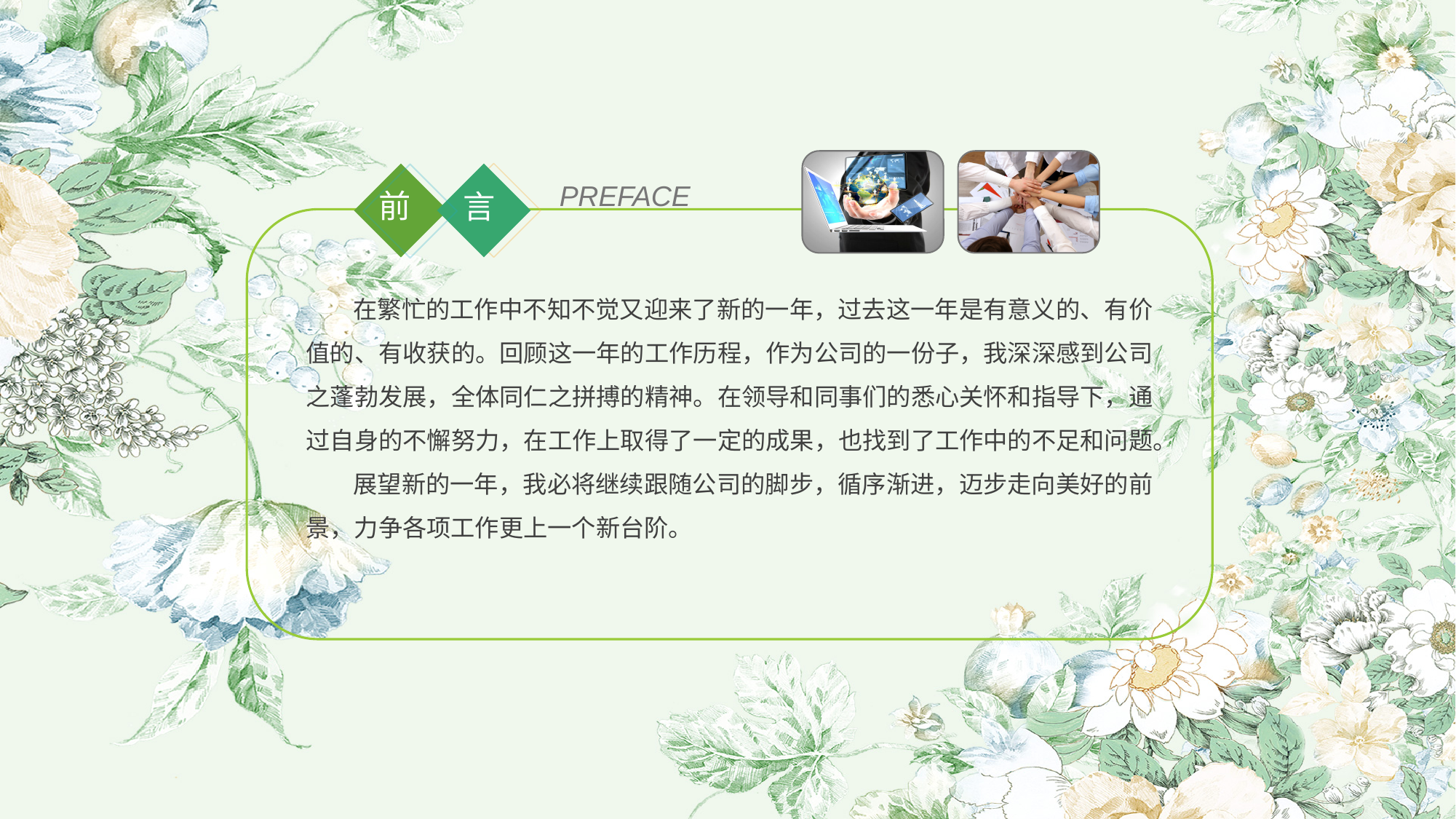

PREFACE

前

言

在繁忙的工作中不知不觉又迎来了新的一年，过去这一年是有意义的、有价值的、有收获的。回顾这一年的工作历程，作为公司的一份子，我深深感到公司之蓬勃发展，全体同仁之拼搏的精神。在领导和同事们的悉心关怀和指导下，通过自身的不懈努力，在工作上取得了一定的成果，也找到了工作中的不足和问题。
展望新的一年，我必将继续跟随公司的脚步，循序渐进，迈步走向美好的前景，力争各项工作更上一个新台阶。